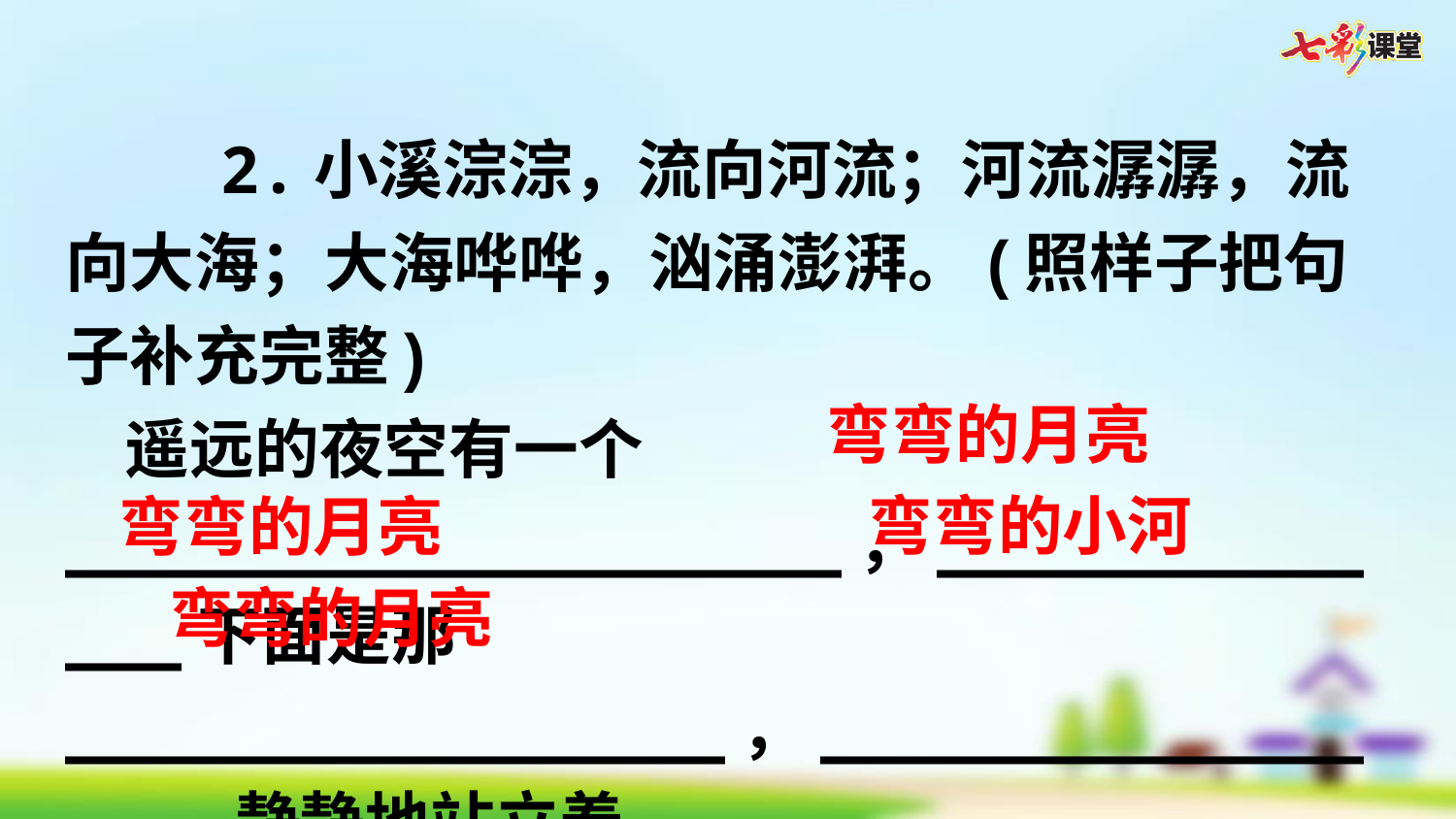

2.小溪淙淙，流向河流；河流潺潺，流向大海；大海哗哗，汹涌澎湃。(照样子把句子补充完整)
   遥远的夜空有一个____________________，______________下面是那_________________，__________________静静地站立着。
弯弯的月亮
弯弯的小河
弯弯的月亮
弯弯的月亮